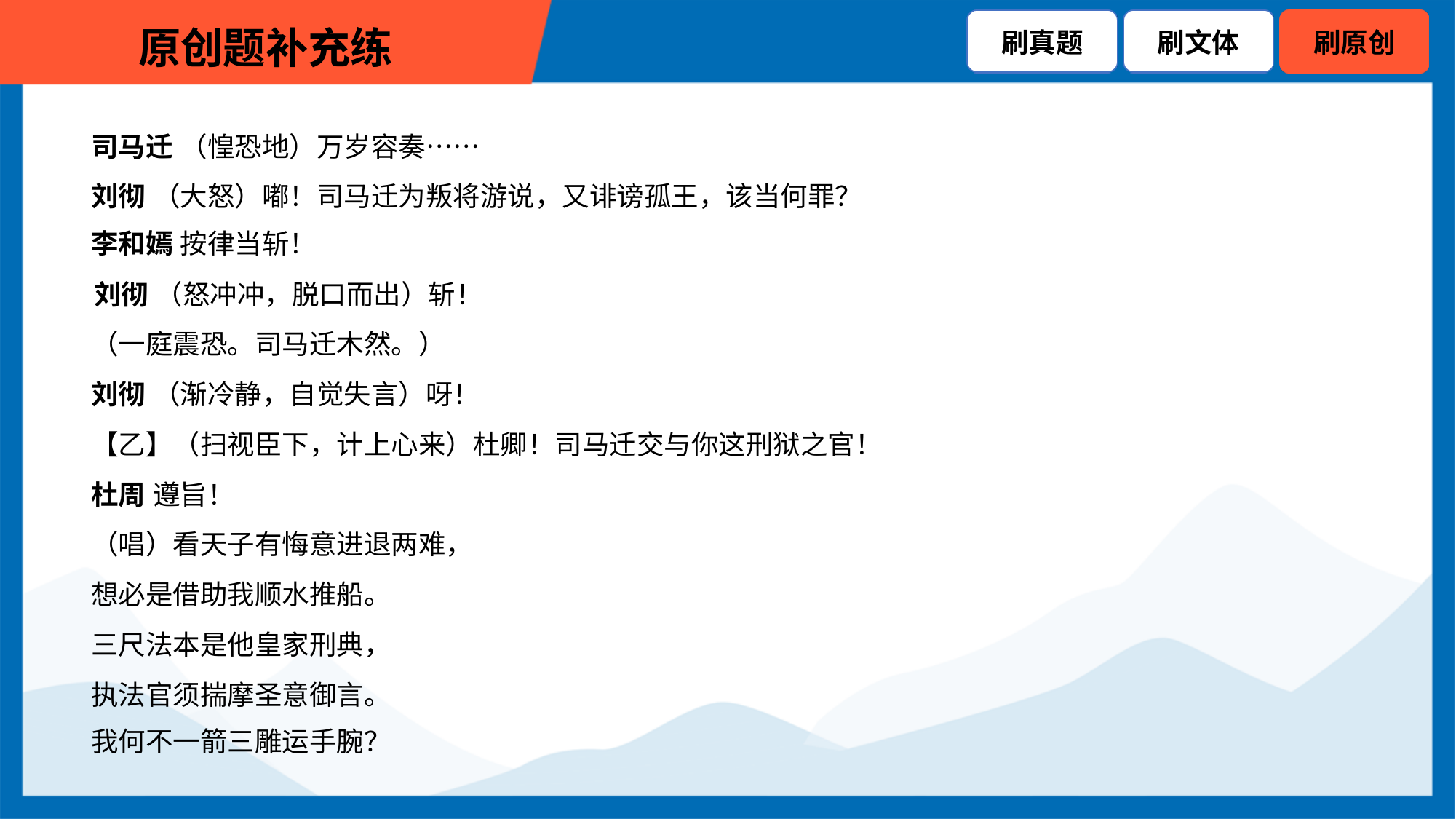

司马迁 （惶恐地）万岁容奏……
    刘彻 （大怒）嘟！司马迁为叛将游说，又诽谤孤王，该当何罪？
    李和嫣 按律当斩！
    刘彻 （怒冲冲，脱口而出）斩！
    （一庭震恐。司马迁木然。）
    刘彻 （渐冷静，自觉失言）呀！
    【乙】（扫视臣下，计上心来）杜卿！司马迁交与你这刑狱之官！
    杜周 遵旨！
    （唱）看天子有悔意进退两难，
    想必是借助我顺水推船。
    三尺法本是他皇家刑典，
    执法官须揣摩圣意御言。
    我何不一箭三雕运手腕？